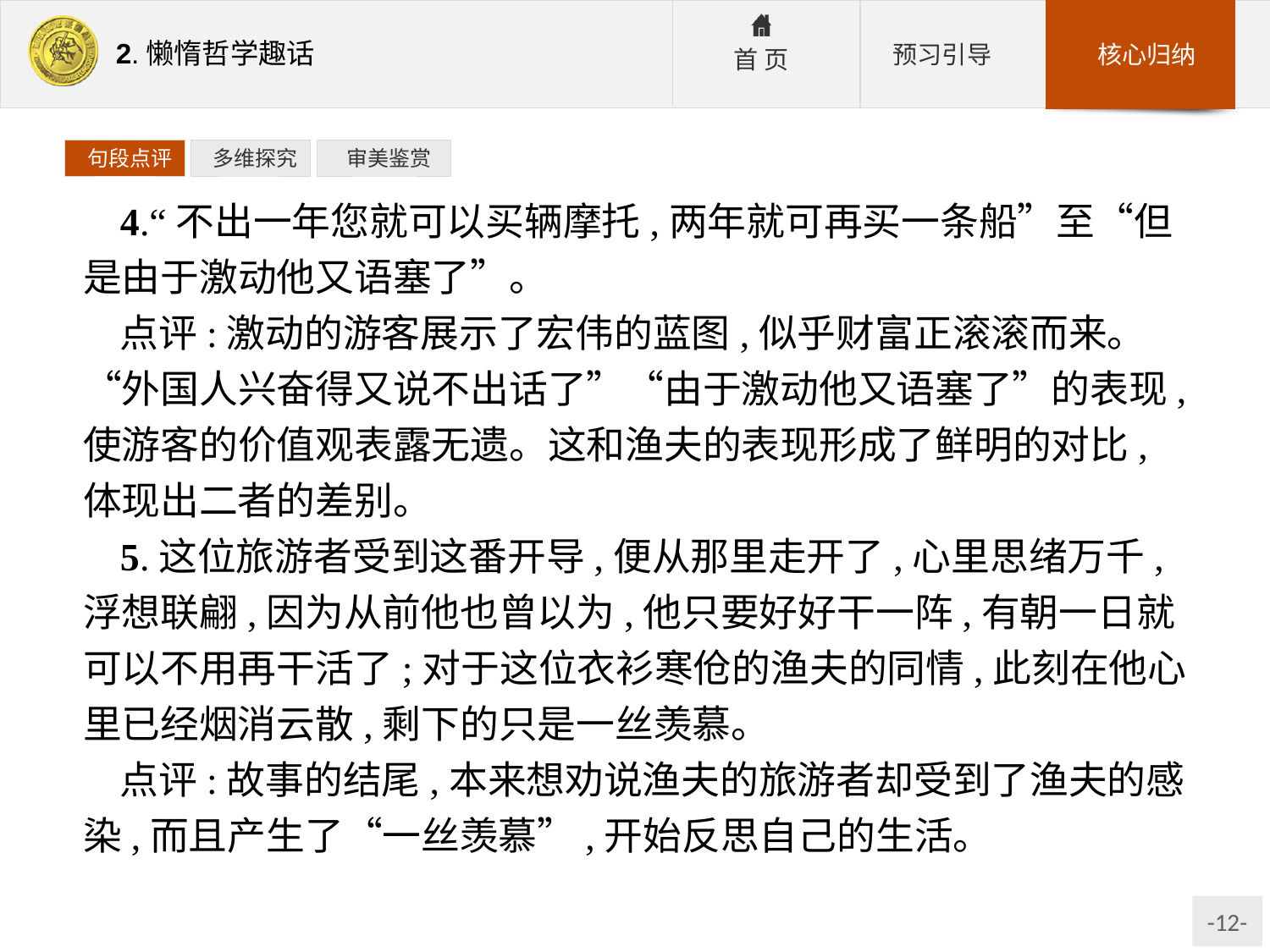

句段点评
 多维探究
 审美鉴赏
4.“不出一年您就可以买辆摩托,两年就可再买一条船”至“但是由于激动他又语塞了”。
点评:激动的游客展示了宏伟的蓝图,似乎财富正滚滚而来。“外国人兴奋得又说不出话了”“由于激动他又语塞了”的表现,使游客的价值观表露无遗。这和渔夫的表现形成了鲜明的对比,体现出二者的差别。
5.这位旅游者受到这番开导,便从那里走开了,心里思绪万千,浮想联翩,因为从前他也曾以为,他只要好好干一阵,有朝一日就可以不用再干活了;对于这位衣衫寒伧的渔夫的同情,此刻在他心里已经烟消云散,剩下的只是一丝羡慕。
点评:故事的结尾,本来想劝说渔夫的旅游者却受到了渔夫的感染,而且产生了“一丝羡慕”,开始反思自己的生活。